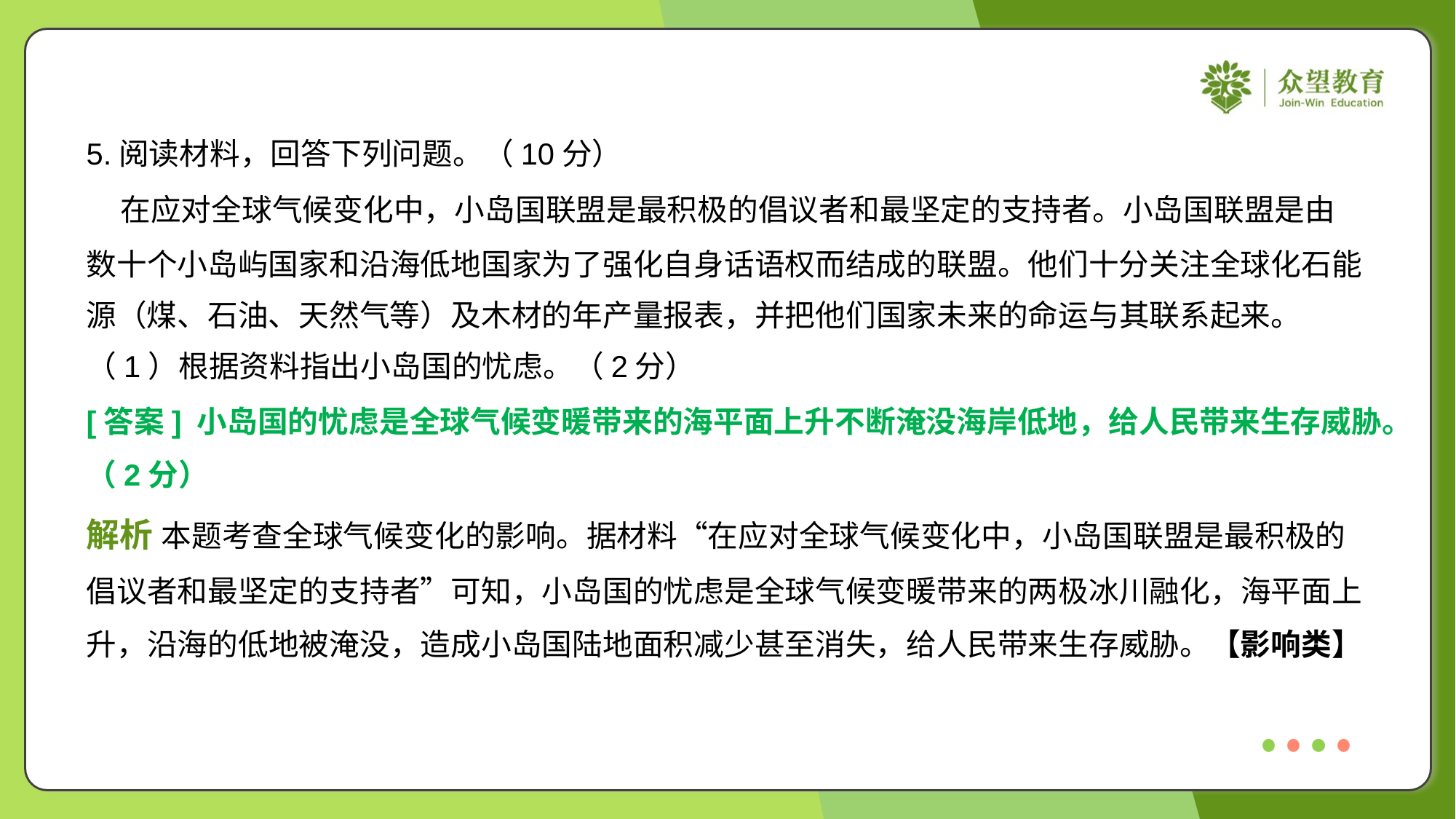

5.阅读材料，回答下列问题。（10分）
    在应对全球气候变化中，小岛国联盟是最积极的倡议者和最坚定的支持者。小岛国联盟是由
数十个小岛屿国家和沿海低地国家为了强化自身话语权而结成的联盟。他们十分关注全球化石能
源（煤、石油、天然气等）及木材的年产量报表，并把他们国家未来的命运与其联系起来。
（1）根据资料指出小岛国的忧虑。（2分）
[答案] 小岛国的忧虑是全球气候变暖带来的海平面上升不断淹没海岸低地，给人民带来生存威胁。
（2分）
解析 本题考查全球气候变化的影响。据材料“在应对全球气候变化中，小岛国联盟是最积极的
倡议者和最坚定的支持者”可知，小岛国的忧虑是全球气候变暖带来的两极冰川融化，海平面上
升，沿海的低地被淹没，造成小岛国陆地面积减少甚至消失，给人民带来生存威胁。【影响类】